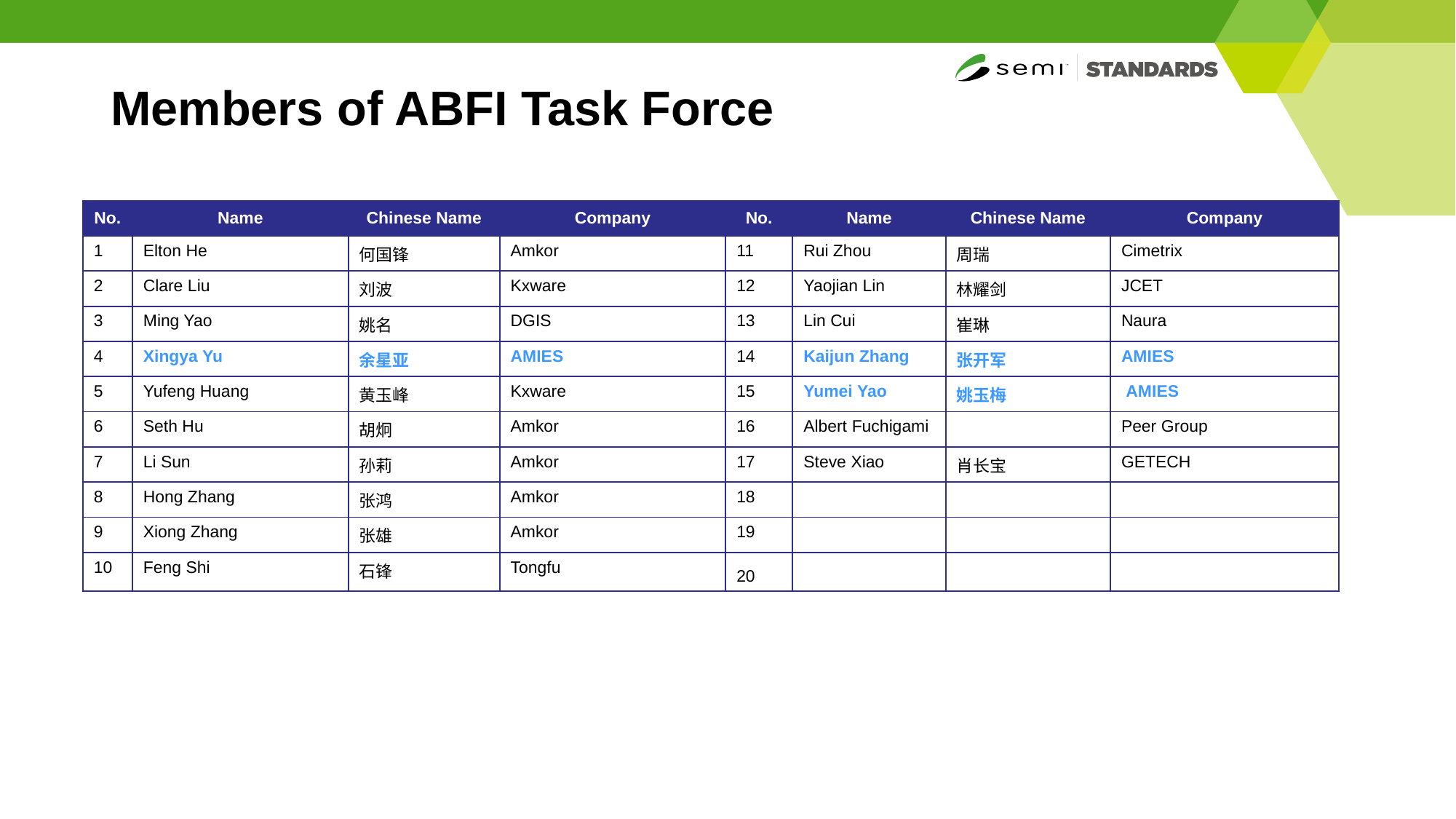

# Members of ABFI Task Force
| No. | Name | Chinese Name | Company | No. | Name | Chinese Name | Company |
| --- | --- | --- | --- | --- | --- | --- | --- |
| 1 | Elton He | 何国锋 | Amkor | 11 | Rui Zhou | 周瑞 | Cimetrix |
| 2 | Clare Liu | 刘波 | Kxware | 12 | Yaojian Lin | 林耀剑 | JCET |
| 3 | Ming Yao | 姚名 | DGIS | 13 | Lin Cui | 崔琳 | Naura |
| 4 | Xingya Yu | 余星亚 | AMIES | 14 | Kaijun Zhang | 张开军 | AMIES |
| 5 | Yufeng Huang | 黄玉峰 | Kxware | 15 | Yumei Yao | 姚玉梅 | AMIES |
| 6 | Seth Hu | 胡炯 | Amkor | 16 | Albert Fuchigami |  | Peer Group |
| 7 | Li Sun | 孙莉 | Amkor | 17 | Steve Xiao | 肖长宝 | GETECH |
| 8 | Hong Zhang | 张鸿 | Amkor | 18 |  |  |  |
| 9 | Xiong Zhang | 张雄 | Amkor | 19 |  |  |  |
| 10 | Feng Shi | 石锋 | Tongfu | 20 |  |  |  |
No.
Name
Company
Industry Chain

4